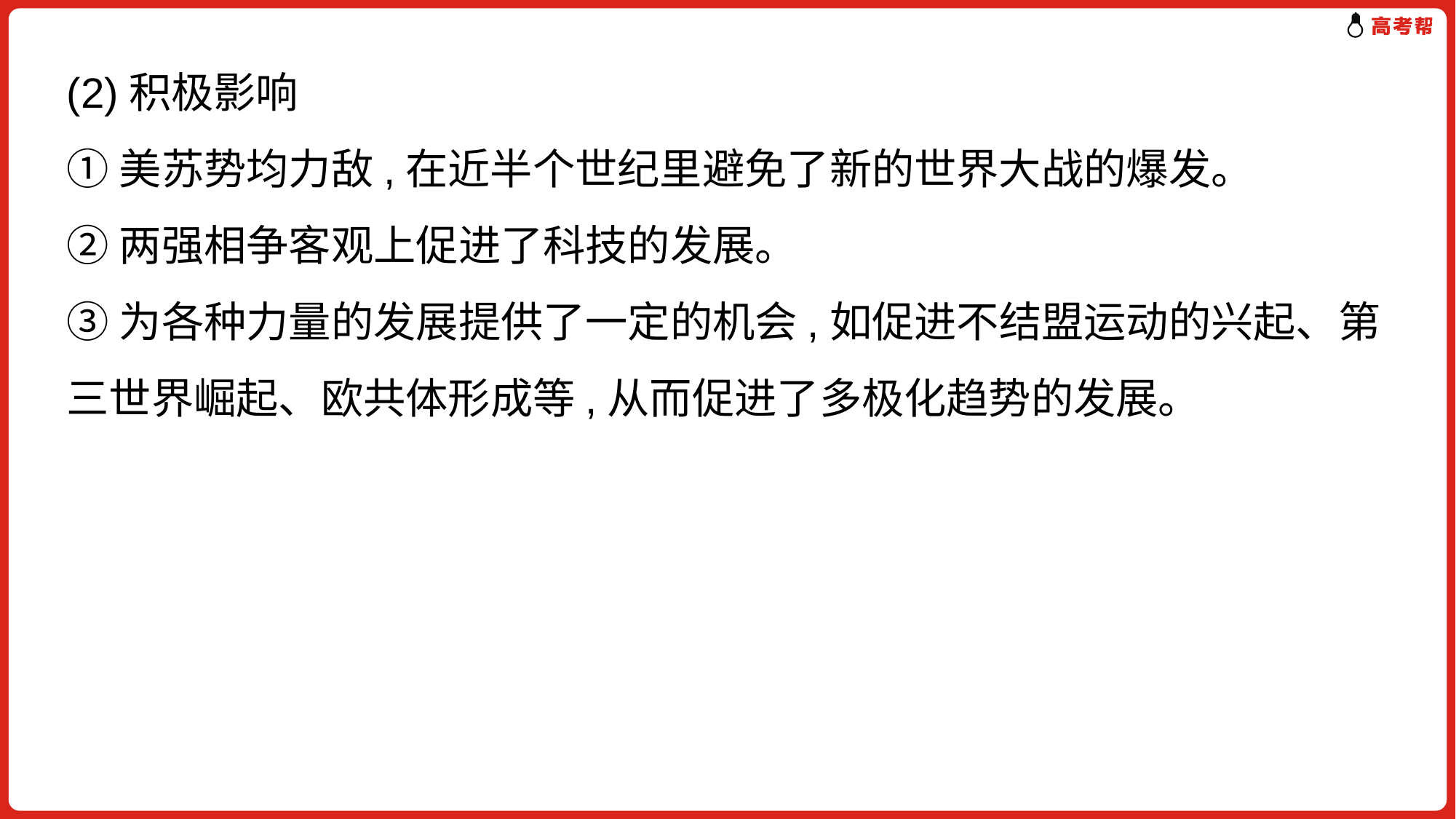

(2)积极影响
①美苏势均力敌,在近半个世纪里避免了新的世界大战的爆发。
②两强相争客观上促进了科技的发展。
③为各种力量的发展提供了一定的机会,如促进不结盟运动的兴起、第三世界崛起、欧共体形成等,从而促进了多极化趋势的发展。